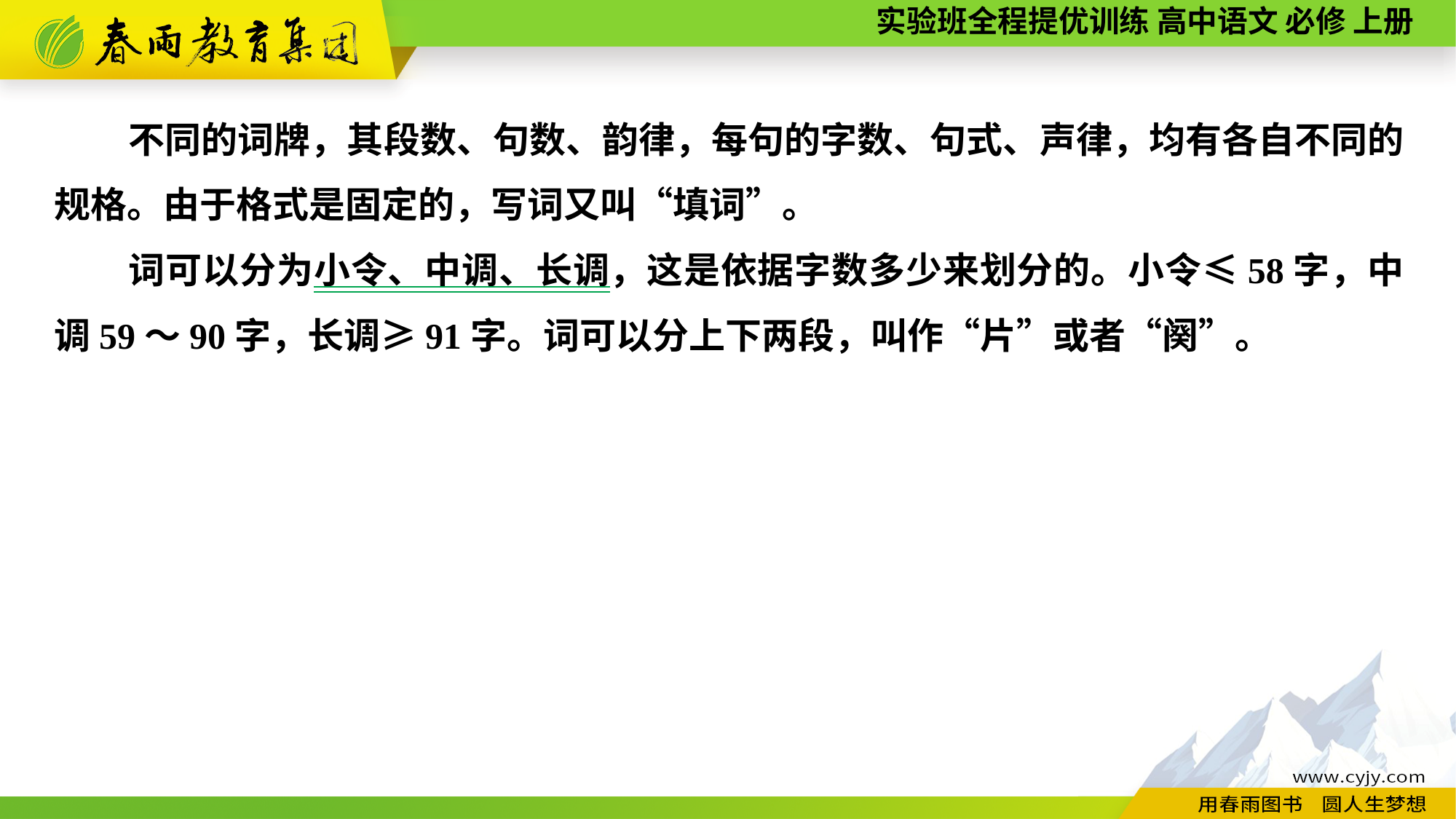

不同的词牌，其段数、句数、韵律，每句的字数、句式、声律，均有各自不同的规格。由于格式是固定的，写词又叫“填词”。
词可以分为小令、中调、长调，这是依据字数多少来划分的。小令≤58字，中调59～90字，长调≥91字。词可以分上下两段，叫作“片”或者“阕”。